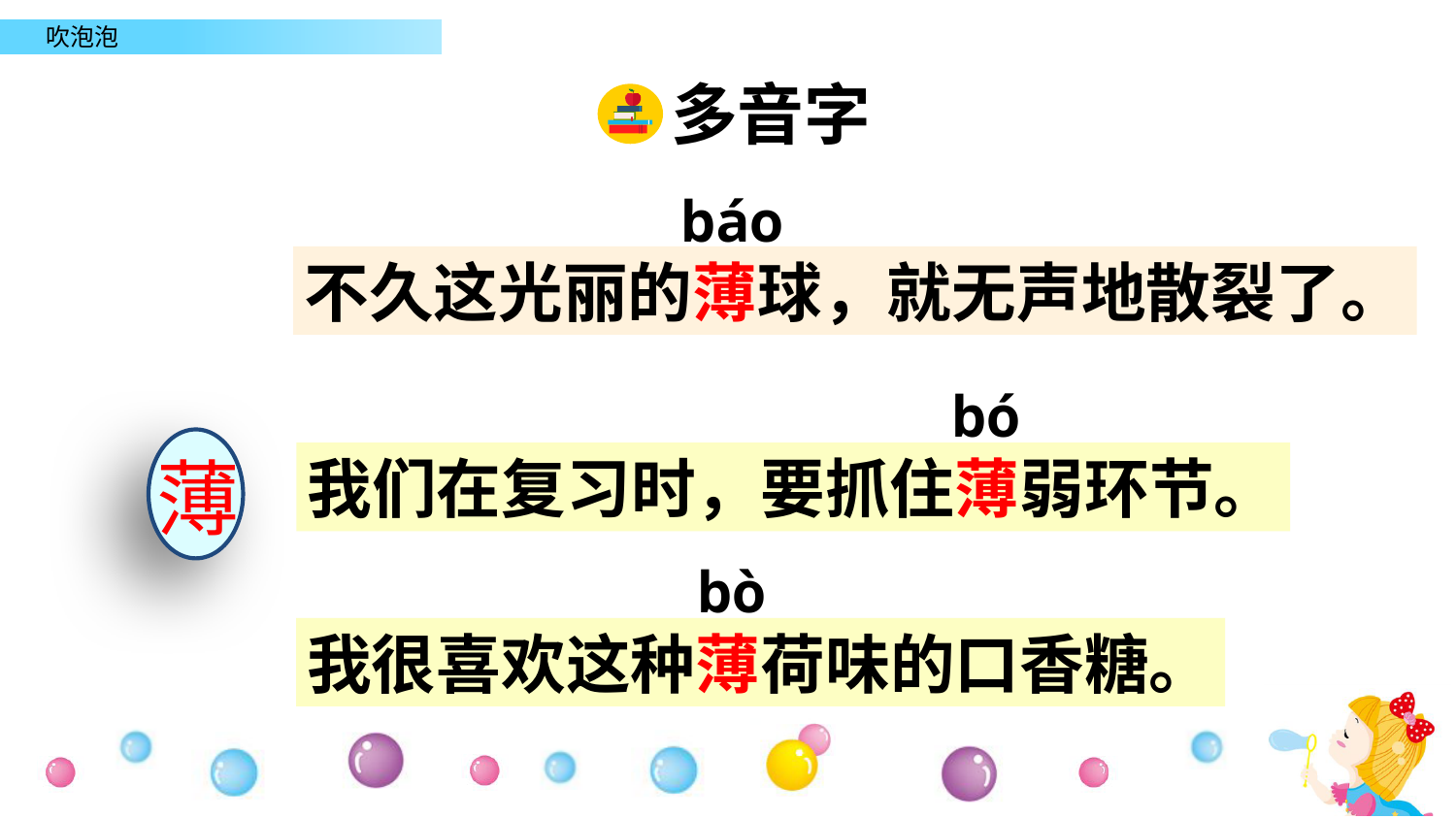

多音字

báo
不久这光丽的薄球，就无声地散裂了。
bó

薄
我们在复习时，要抓住薄弱环节。
bò
我很喜欢这种薄荷味的口香糖。